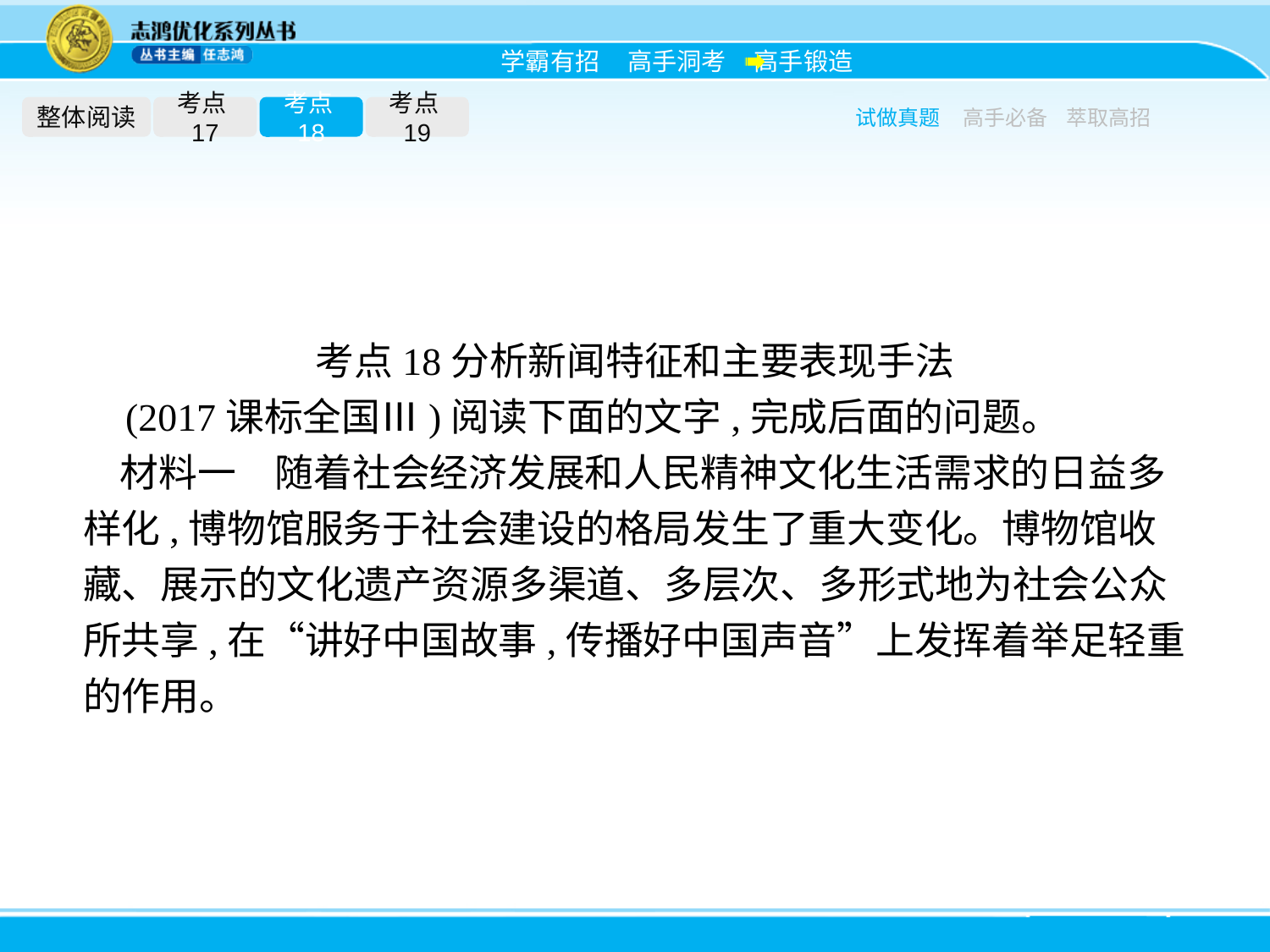

整体阅读
考点17
考点18
考点19
试做真题
高手必备
萃取高招
考点18分析新闻特征和主要表现手法
(2017课标全国Ⅲ)阅读下面的文字,完成后面的问题。
材料一　随着社会经济发展和人民精神文化生活需求的日益多样化,博物馆服务于社会建设的格局发生了重大变化。博物馆收藏、展示的文化遗产资源多渠道、多层次、多形式地为社会公众所共享,在“讲好中国故事,传播好中国声音”上发挥着举足轻重的作用。